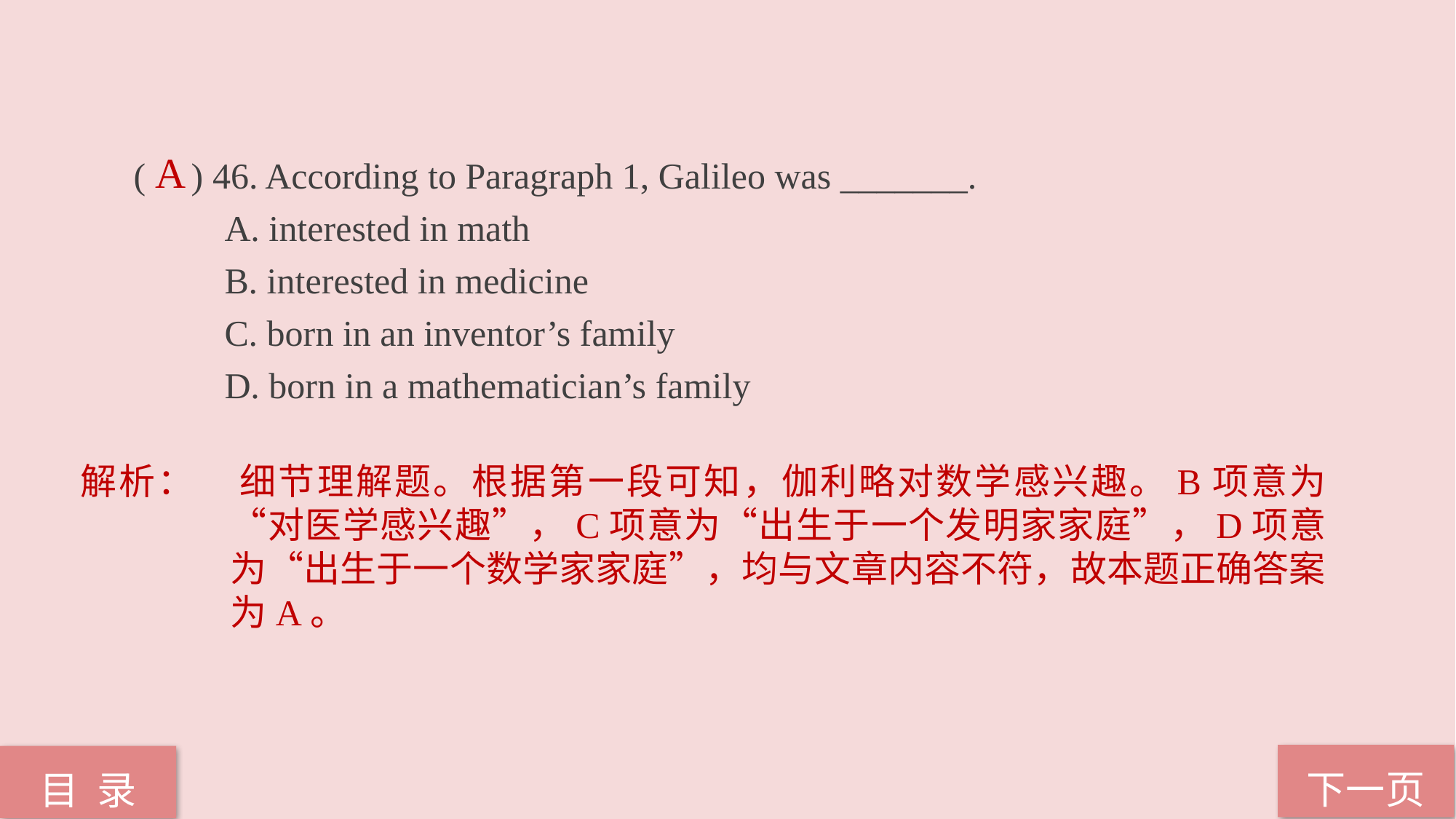

(     ) 46. According to Paragraph 1, Galileo was _______.
          A. interested in math
          B. interested in medicine
          C. born in an inventor’s family
          D. born in a mathematician’s family
A
解析：	细节理解题。根据第一段可知，伽利略对数学感兴趣。B项意为“对医学感兴趣”，C项意为“出生于一个发明家家庭”，D项意为“出生于一个数学家家庭”，均与文章内容不符，故本题正确答案为A。